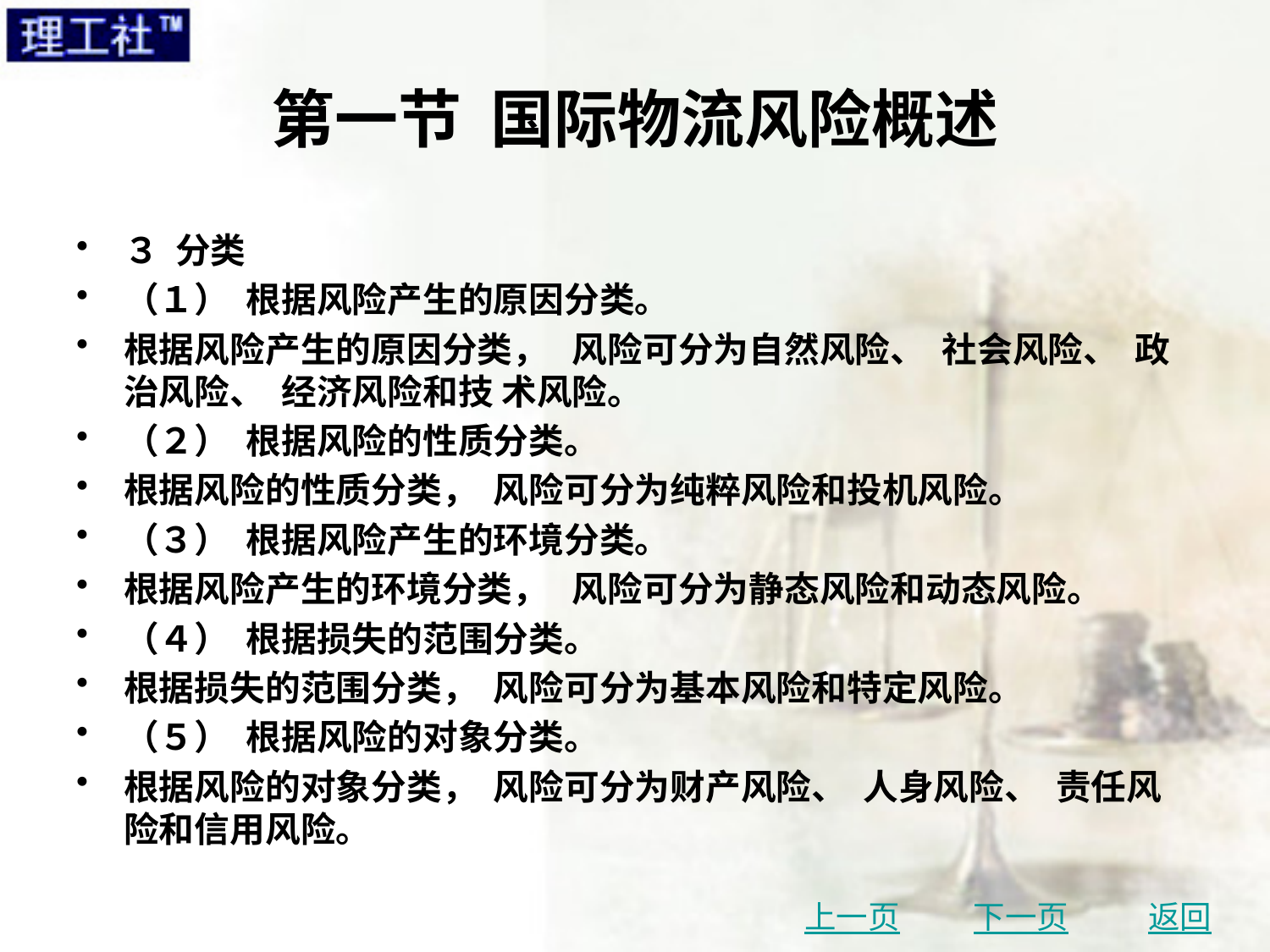

# 第一节  国际物流风险概述
３  分类
（１）  根据风险产生的原因分类。
根据风险产生的原因分类，   风险可分为自然风险、  社会风险、  政治风险、  经济风险和技 术风险。
（２）  根据风险的性质分类。
根据风险的性质分类，  风险可分为纯粹风险和投机风险。
（３）  根据风险产生的环境分类。
根据风险产生的环境分类，   风险可分为静态风险和动态风险。
（４）  根据损失的范围分类。
根据损失的范围分类，  风险可分为基本风险和特定风险。
（５）  根据风险的对象分类。
根据风险的对象分类，  风险可分为财产风险、  人身风险、  责任风险和信用风险。

上一页
下一页
返回